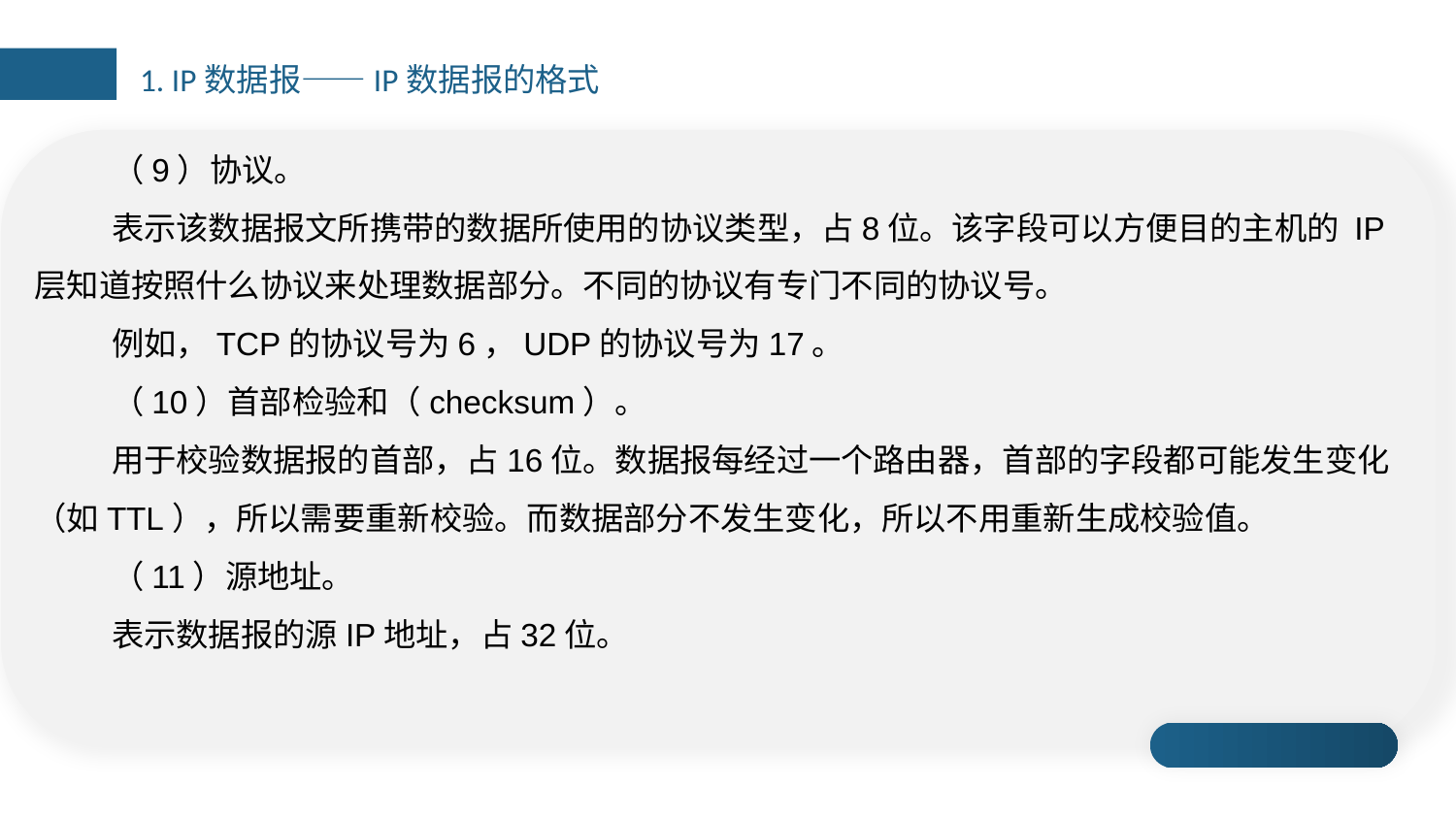

1. IP数据报——IP数据报的格式
（9）协议。
表示该数据报文所携带的数据所使用的协议类型，占8位。该字段可以方便目的主机的 IP层知道按照什么协议来处理数据部分。不同的协议有专门不同的协议号。
例如，TCP的协议号为6，UDP的协议号为17。
（10）首部检验和（checksum）。
用于校验数据报的首部，占16位。数据报每经过一个路由器，首部的字段都可能发生变化（如TTL），所以需要重新校验。而数据部分不发生变化，所以不用重新生成校验值。
（11）源地址。
表示数据报的源IP地址，占32位。